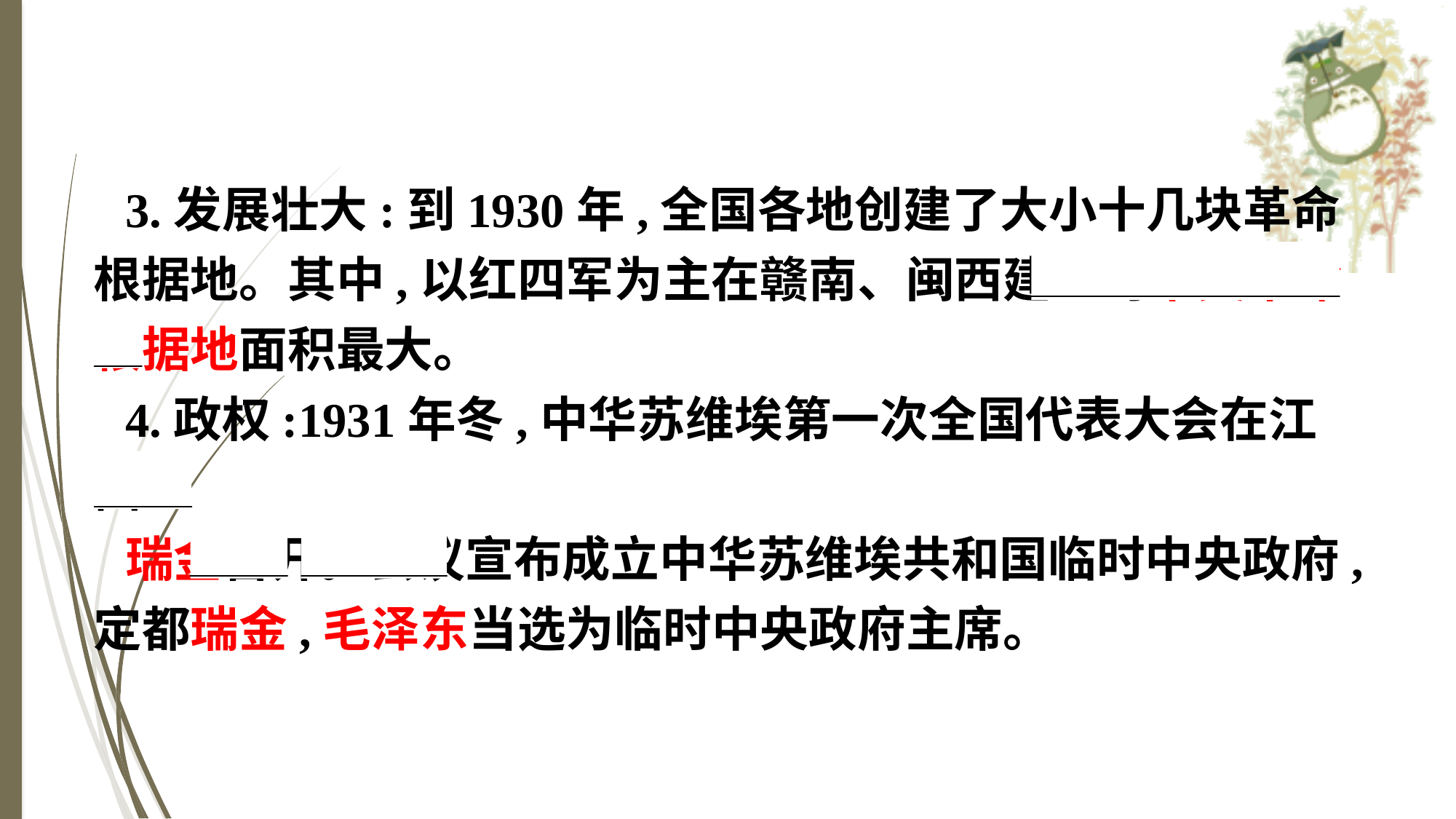

3.发展壮大:到1930年,全国各地创建了大小十几块革命根据地。其中,以红四军为主在赣南、闽西建立的中央革命根据地面积最大。
4.政权:1931年冬,中华苏维埃第一次全国代表大会在江西
瑞金召开。会议宣布成立中华苏维埃共和国临时中央政府,定都瑞金,毛泽东当选为临时中央政府主席。